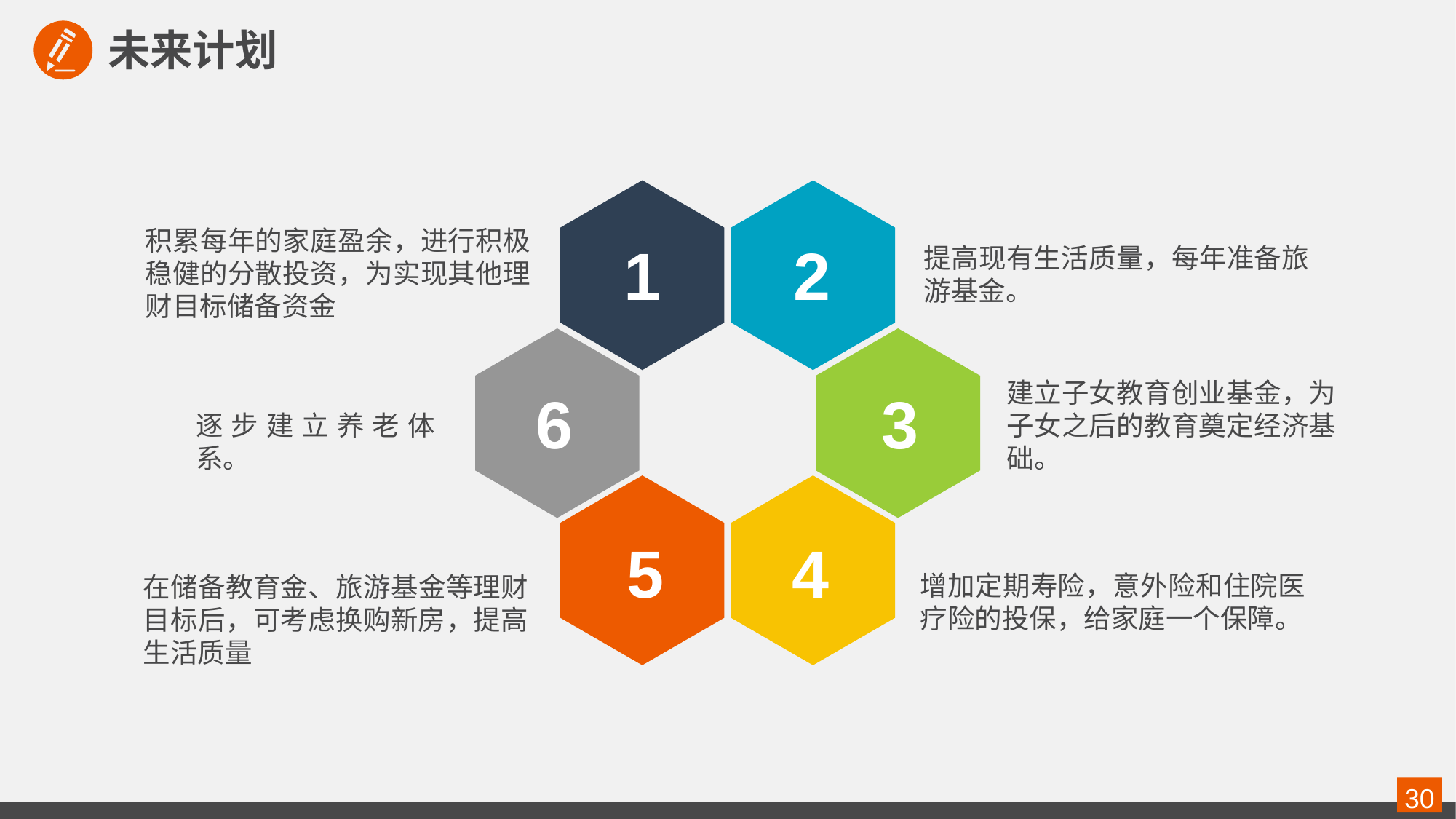

未来计划

积累每年的家庭盈余，进行积极稳健的分散投资，为实现其他理财目标储备资金
1
2
提高现有生活质量，每年准备旅游基金。

建立子女教育创业基金，为子女之后的教育奠定经济基础。
6
3
逐步建立养老体系。

5
4
增加定期寿险，意外险和住院医疗险的投保，给家庭一个保障。
在储备教育金、旅游基金等理财目标后，可考虑换购新房，提高生活质量